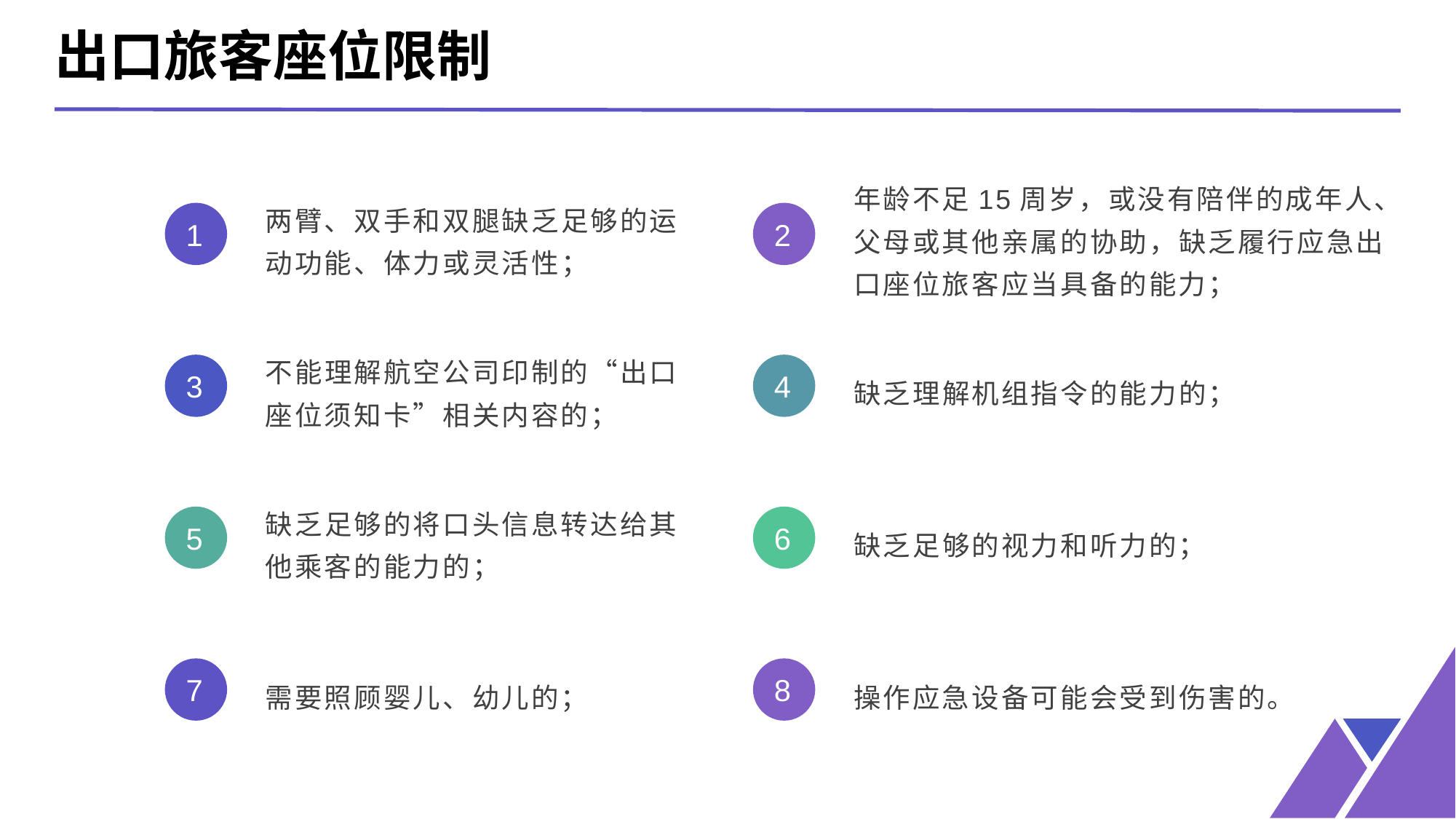

出口旅客座位限制
两臂、双手和双腿缺乏足够的运动功能、体力或灵活性；
年龄不足15周岁，或没有陪伴的成年人、父母或其他亲属的协助，缺乏履行应急出口座位旅客应当具备的能力；

1
2
不能理解航空公司印制的“出口座位须知卡”相关内容的；
缺乏理解机组指令的能力的；

3
4
缺乏足够的视力和听力的；
缺乏足够的将口头信息转达给其他乘客的能力的；

5
6

需要照顾婴儿、幼儿的；
操作应急设备可能会受到伤害的。

7
8